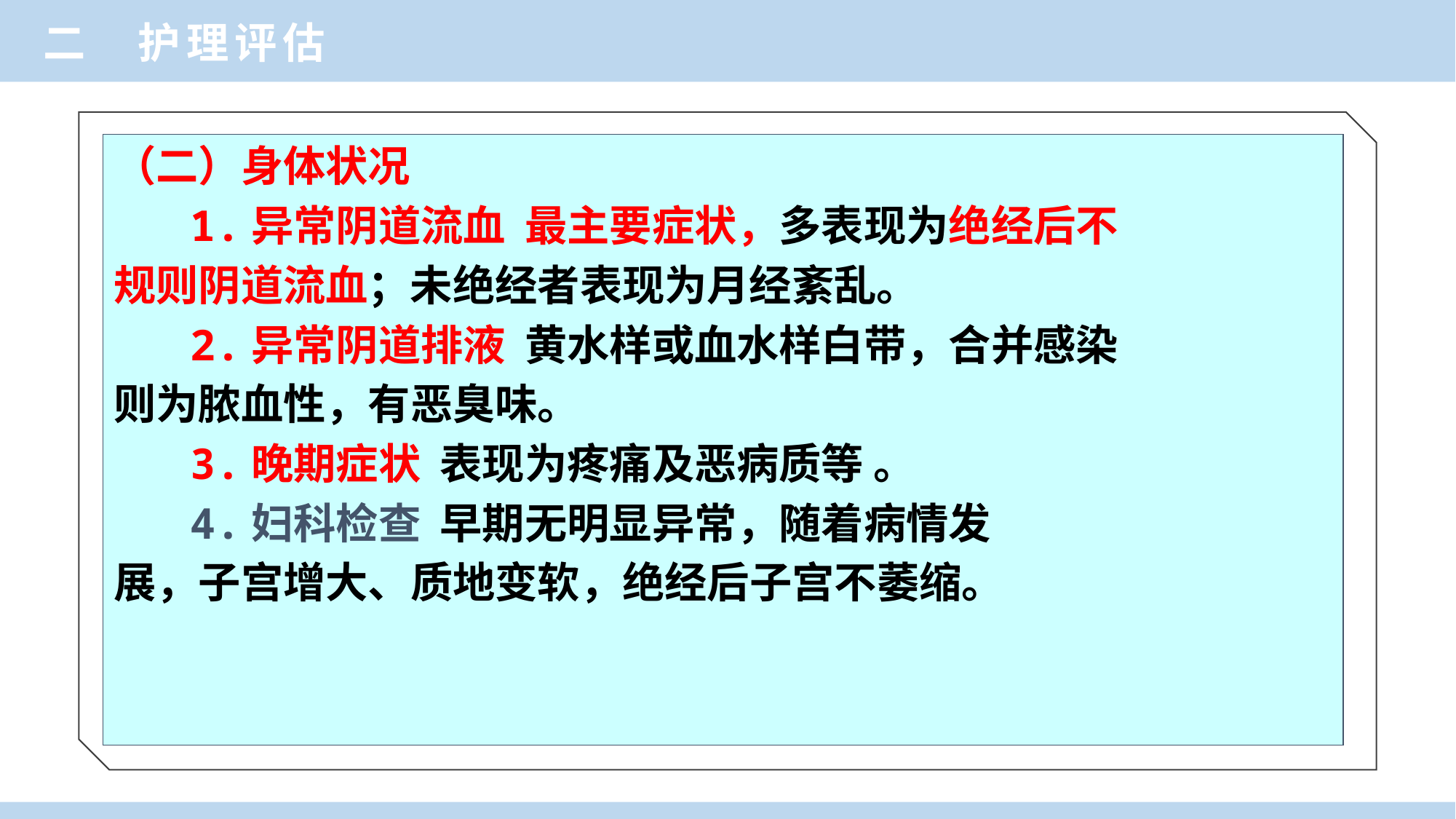

二   护理评估

（二）身体状况
   1.异常阴道流血  最主要症状，多表现为绝经后不
规则阴道流血；未绝经者表现为月经紊乱。
   2.异常阴道排液  黄水样或血水样白带，合并感染
则为脓血性，有恶臭味。
   3.晚期症状  表现为疼痛及恶病质等 。
   4.妇科检查  早期无明显异常，随着病情发
展，子宫增大、质地变软，绝经后子宫不萎缩。